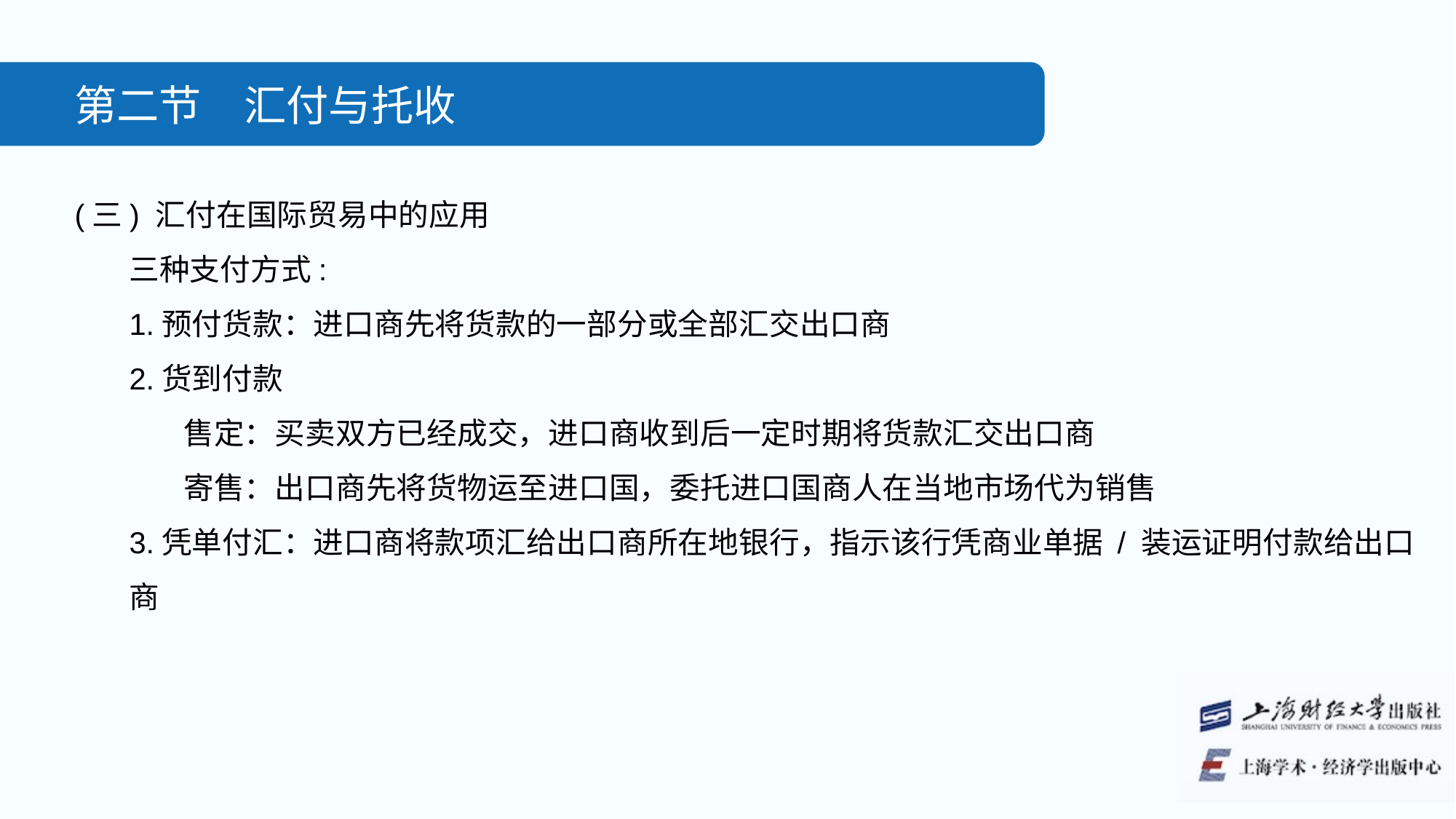

第二节　汇付与托收
(三) 汇付在国际贸易中的应用
三种支付方式:
1.预付货款：进口商先将货款的一部分或全部汇交出口商
2.货到付款
售定：买卖双方已经成交，进口商收到后一定时期将货款汇交出口商
寄售：出口商先将货物运至进口国，委托进口国商人在当地市场代为销售
3.凭单付汇：进口商将款项汇给出口商所在地银行，指示该行凭商业单据 / 装运证明付款给出口商